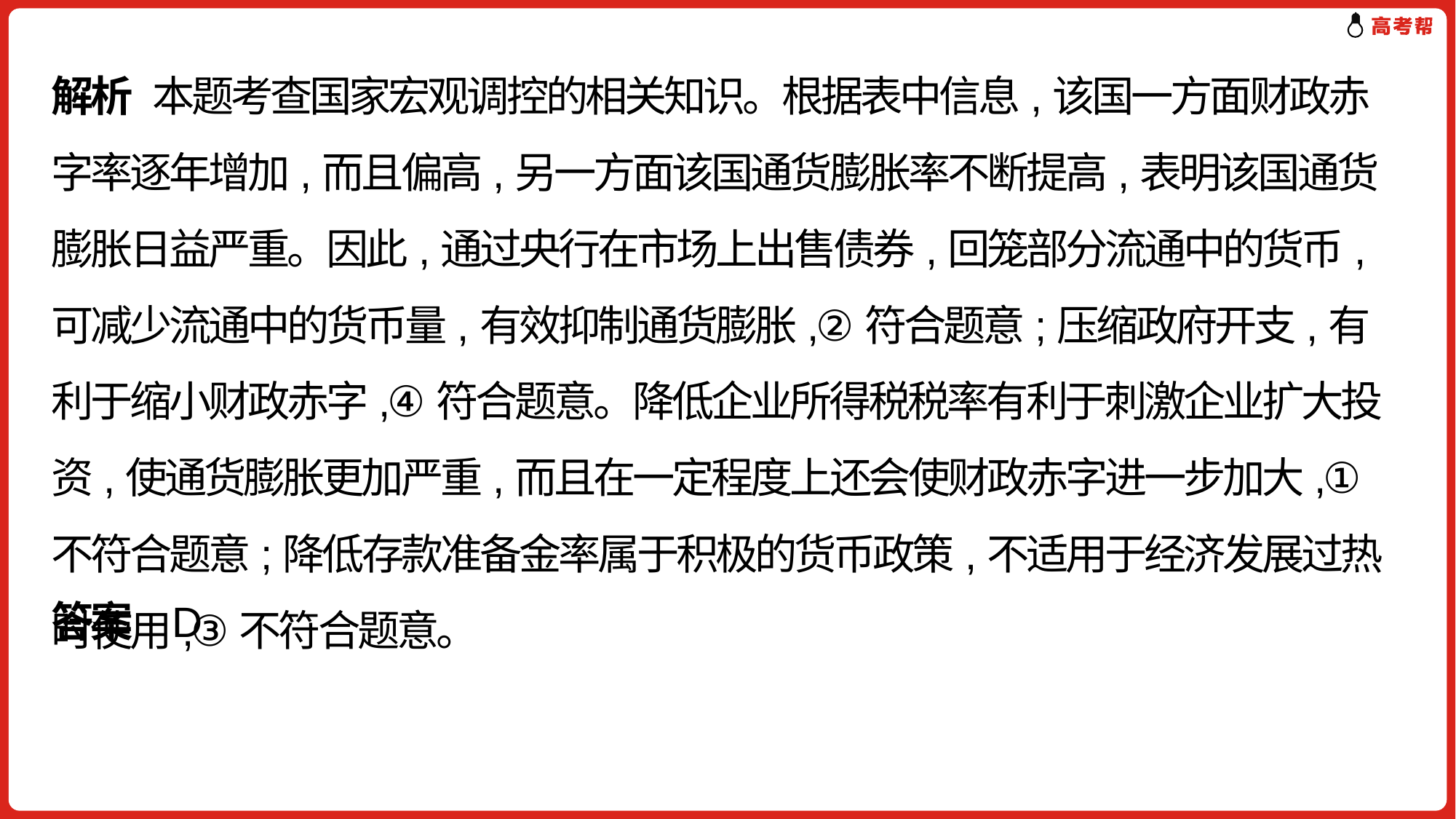

# 解析   本题考查国家宏观调控的相关知识。根据表中信息,该国一方面财政赤字率逐年增加,而且偏高,另一方面该国通货膨胀率不断提高,表明该国通货膨胀日益严重。因此,通过央行在市场上出售债券,回笼部分流通中的货币,可减少流通中的货币量,有效抑制通货膨胀,②符合题意;压缩政府开支,有利于缩小财政赤字,④符合题意。降低企业所得税税率有利于刺激企业扩大投资,使通货膨胀更加严重,而且在一定程度上还会使财政赤字进一步加大,①不符合题意;降低存款准备金率属于积极的货币政策,不适用于经济发展过热时使用,③不符合题意。
答案    D